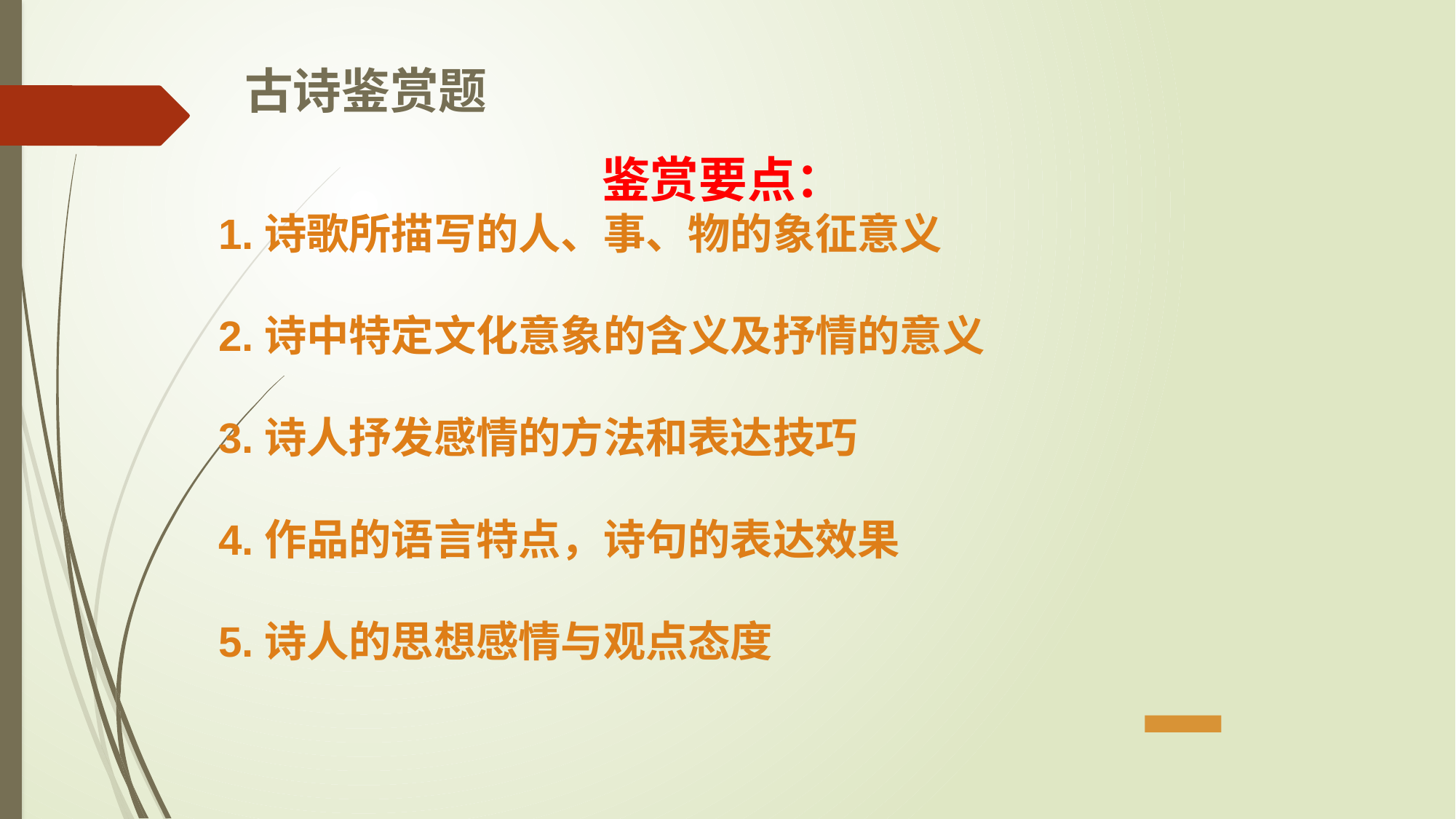

古诗鉴赏题

鉴赏要点：
1.诗歌所描写的人、事、物的象征意义

2.诗中特定文化意象的含义及抒情的意义

3.诗人抒发感情的方法和表达技巧

4.作品的语言特点，诗句的表达效果

5.诗人的思想感情与观点态度